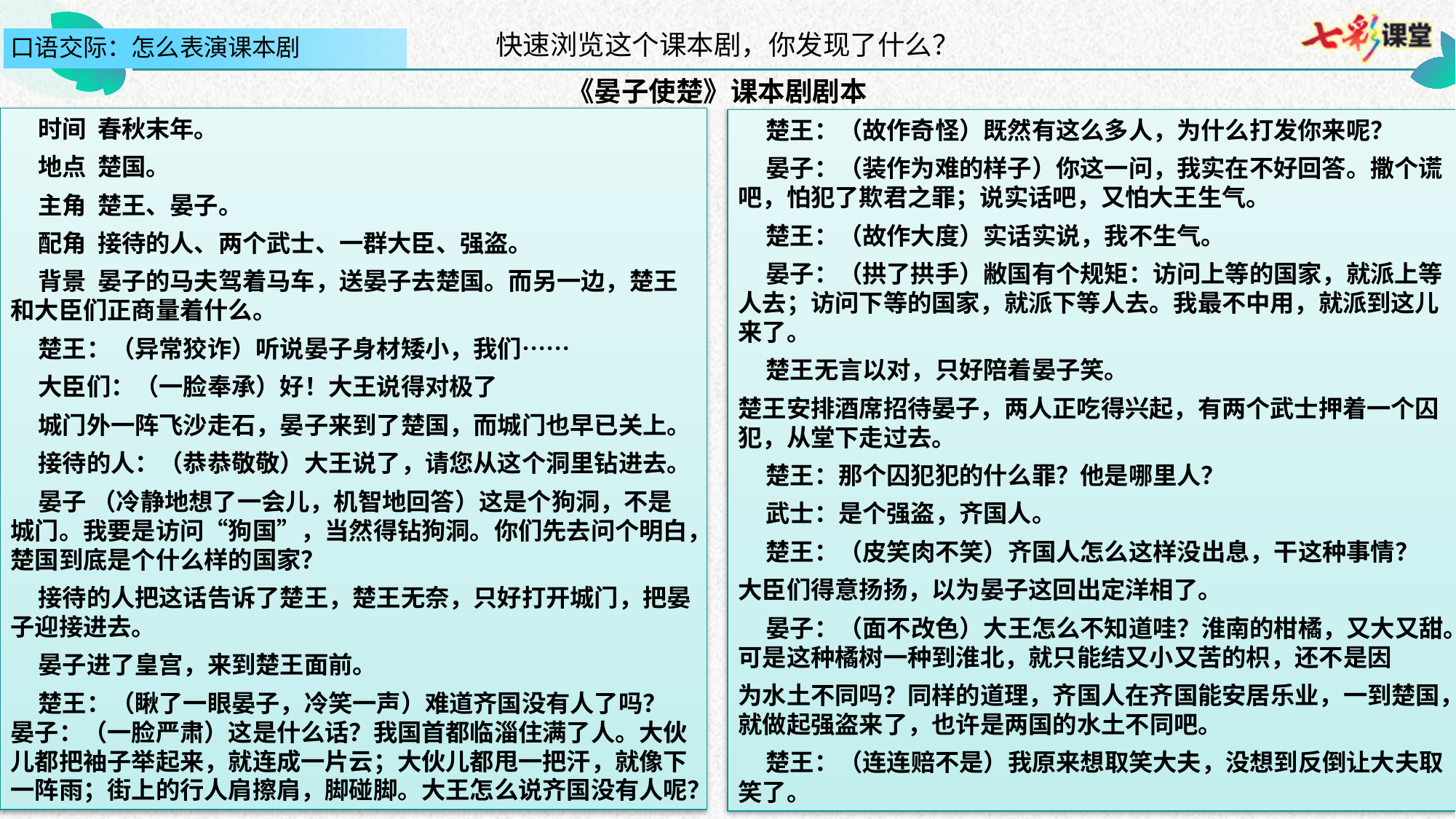

快速浏览这个课本剧，你发现了什么？
《晏子使楚》课本剧剧本
    时间  春秋末年。
    地点  楚国。
    主角  楚王、晏子。
    配角  接待的人、两个武士、一群大臣、强盗。
    背景  晏子的马夫驾着马车，送晏子去楚国。而另一边，楚王和大臣们正商量着什么。
    楚王：（异常狡诈）听说晏子身材矮小，我们……
    大臣们：（一脸奉承）好！大王说得对极了
    城门外一阵飞沙走石，晏子来到了楚国，而城门也早已关上。
    接待的人：（恭恭敬敬）大王说了，请您从这个洞里钻进去。
    晏子 （冷静地想了一会儿，机智地回答）这是个狗洞，不是城门。我要是访问“狗国”，当然得钻狗洞。你们先去问个明白，楚国到底是个什么样的国家？
    接待的人把这话告诉了楚王，楚王无奈，只好打开城门，把晏子迎接进去。
    晏子进了皇宫，来到楚王面前。
    楚王：（瞅了一眼晏子，冷笑一声）难道齐国没有人了吗？     晏子：（一脸严肃）这是什么话？我国首都临淄住满了人。大伙儿都把袖子举起来，就连成一片云；大伙儿都甩一把汗，就像下一阵雨；街上的行人肩擦肩，脚碰脚。大王怎么说齐国没有人呢？
    楚王：（故作奇怪）既然有这么多人，为什么打发你来呢？
    晏子：（装作为难的样子）你这一问，我实在不好回答。撒个谎吧，怕犯了欺君之罪；说实话吧，又怕大王生气。
    楚王：（故作大度）实话实说，我不生气。
    晏子：（拱了拱手）敝国有个规矩：访问上等的国家，就派上等人去；访问下等的国家，就派下等人去。我最不中用，就派到这儿来了。
    楚王无言以对，只好陪着晏子笑。
楚王安排酒席招待晏子，两人正吃得兴起，有两个武士押着一个囚犯，从堂下走过去。
    楚王：那个囚犯犯的什么罪？他是哪里人？
    武士：是个强盗，齐国人。
    楚王：（皮笑肉不笑）齐国人怎么这样没出息，干这种事情？
大臣们得意扬扬，以为晏子这回出定洋相了。
    晏子：（面不改色）大王怎么不知道哇？淮南的柑橘，又大又甜。可是这种橘树一种到淮北，就只能结又小又苦的枳，还不是因
为水土不同吗？同样的道理，齐国人在齐国能安居乐业，一到楚国，就做起强盗来了，也许是两国的水土不同吧。
    楚王：（连连赔不是）我原来想取笑大夫，没想到反倒让大夫取笑了。